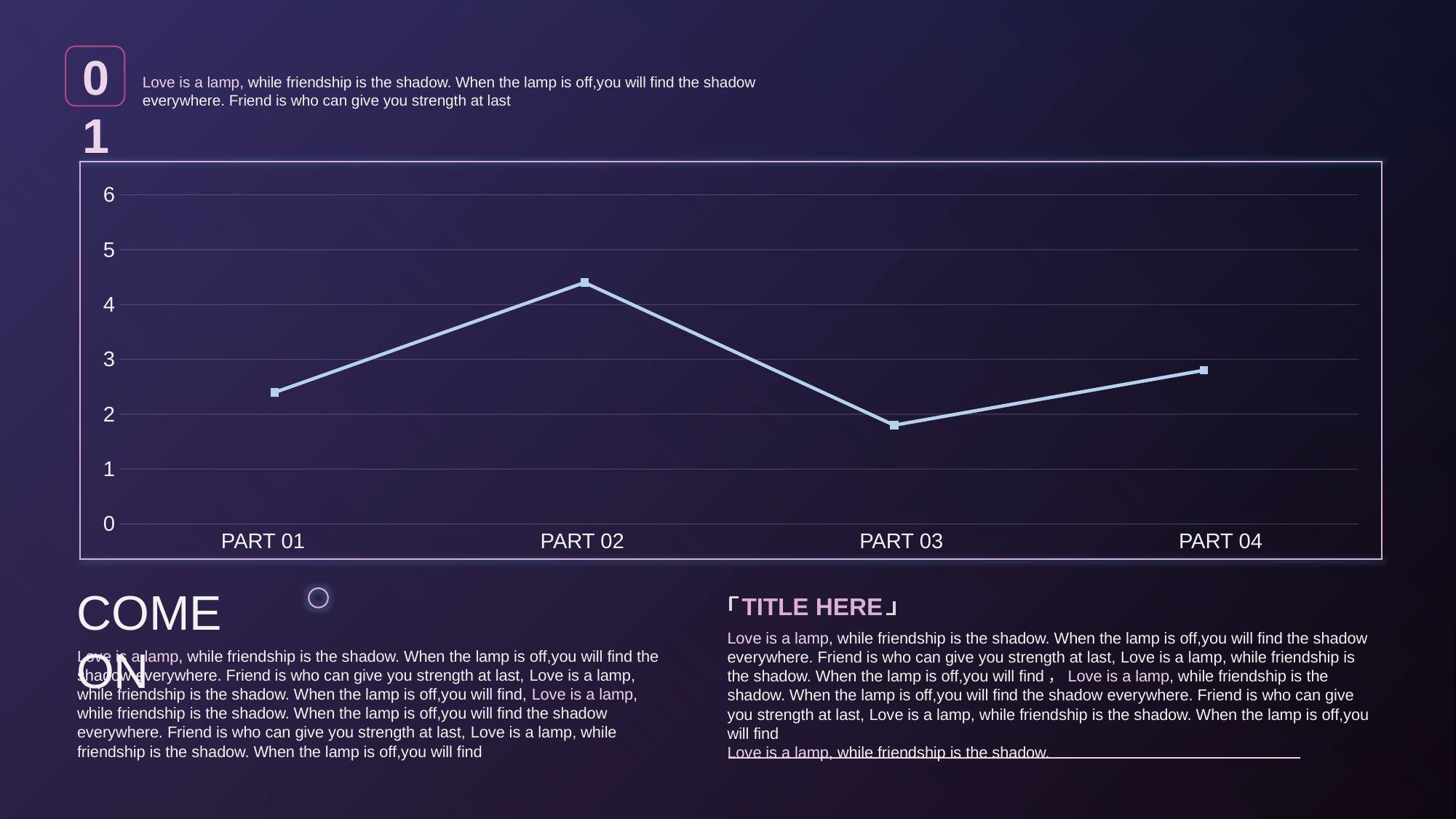

Love is a lamp, while friendship is the shadow. When the lamp is off,you will find the shadow everywhere. Friend is who can give you strength at last
01

### Chart

| Category | 系列 2 |
|---|---|
| 类别 1 | 2.4 |
| 类别 2 | 4.4 |
| 类别 3 | 1.8 |
| 类别 4 | 2.8 |
PART 01
PART 02
PART 03
PART 04

COME ON
TITLE HERE

Love is a lamp, while friendship is the shadow. When the lamp is off,you will find the shadow everywhere. Friend is who can give you strength at last, Love is a lamp, while friendship is the shadow. When the lamp is off,you will find，Love is a lamp, while friendship is the shadow. When the lamp is off,you will find the shadow everywhere. Friend is who can give you strength at last, Love is a lamp, while friendship is the shadow. When the lamp is off,you will find
Love is a lamp, while friendship is the shadow.
Love is a lamp, while friendship is the shadow. When the lamp is off,you will find the shadow everywhere. Friend is who can give you strength at last, Love is a lamp, while friendship is the shadow. When the lamp is off,you will find, Love is a lamp, while friendship is the shadow. When the lamp is off,you will find the shadow everywhere. Friend is who can give you strength at last, Love is a lamp, while friendship is the shadow. When the lamp is off,you will find